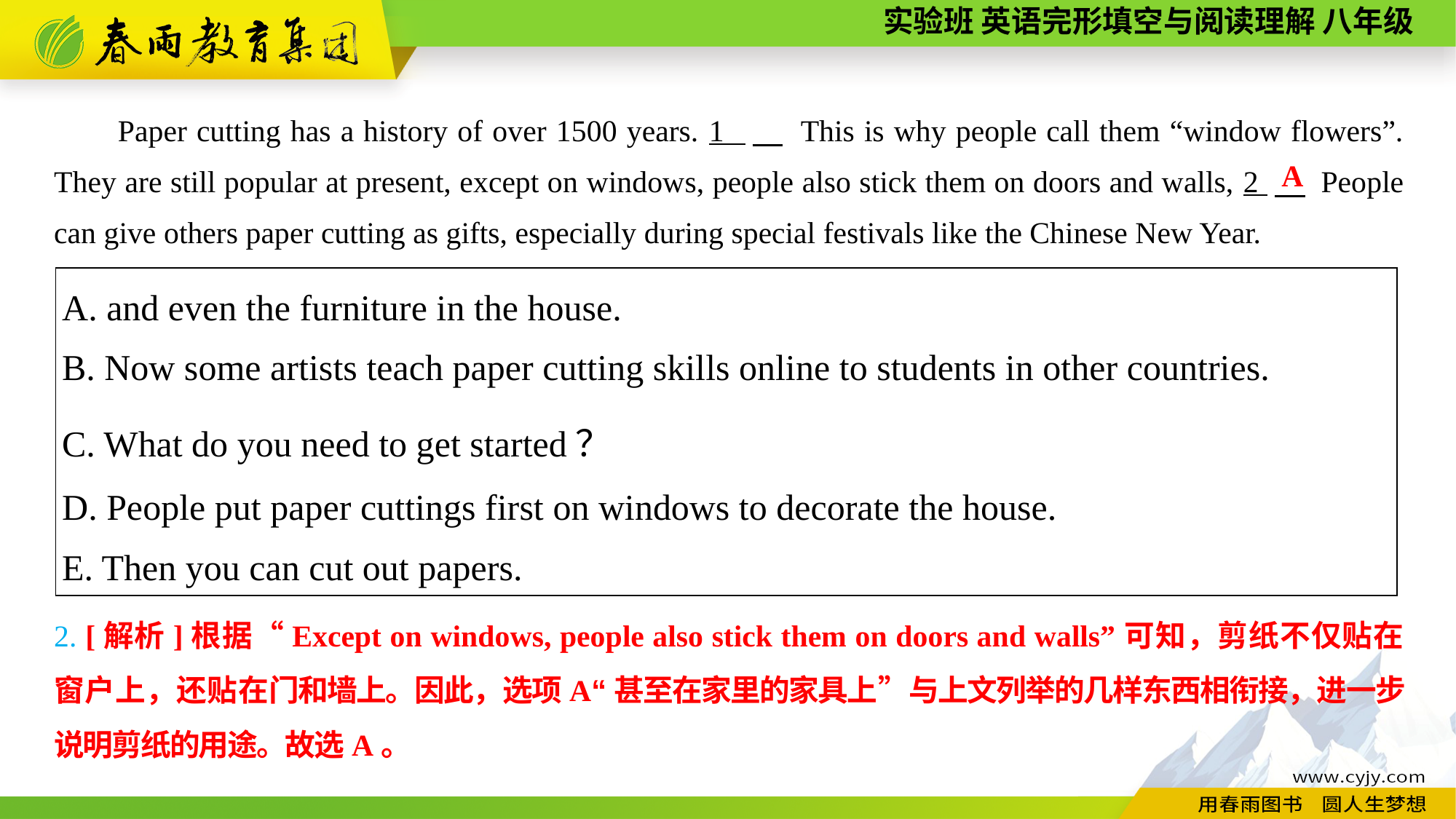

Paper cutting has a history of over 1500 years. 1  　 This is why people call them “window flowers”. They are still popular at present, except on windows, people also stick them on doors and walls, 2 　 People can give others paper cutting as gifts, especially during special festivals like the Chinese New Year.
A
| A. and even the furniture in the house. B. Now some artists teach paper cutting skills online to students in other countries. C. What do you need to get started？ D. People put paper cuttings first on windows to decorate the house. E. Then you can cut out papers. |
| --- |
2. [解析]根据“Except on windows, people also stick them on doors and walls”可知，剪纸不仅贴在窗户上，还贴在门和墙上。因此，选项A“甚至在家里的家具上”与上文列举的几样东西相衔接，进一步说明剪纸的用途。故选A。